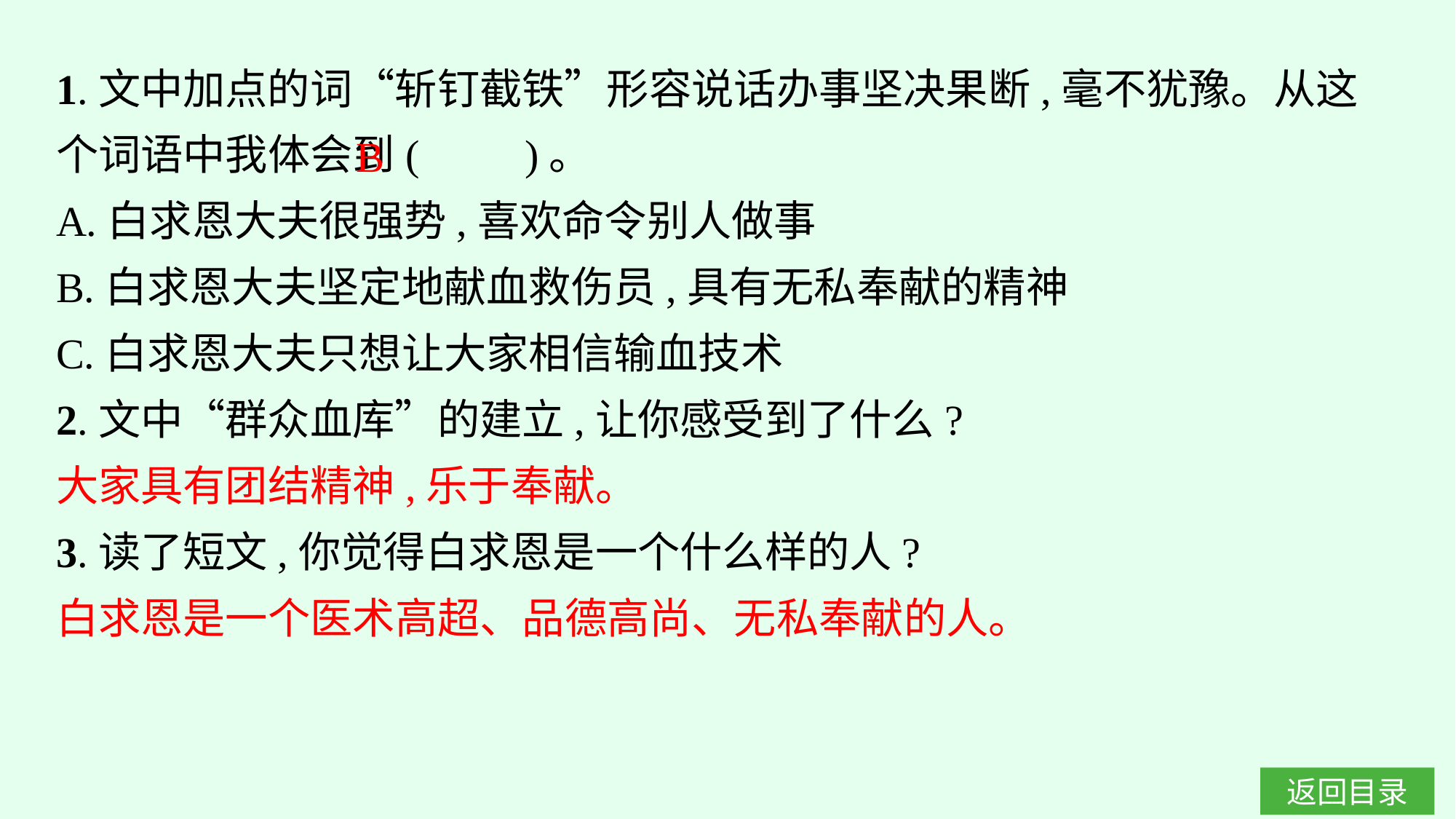

1.文中加点的词“斩钉截铁”形容说话办事坚决果断,毫不犹豫。从这个词语中我体会到(　　)。
A.白求恩大夫很强势,喜欢命令别人做事
B.白求恩大夫坚定地献血救伤员,具有无私奉献的精神
C.白求恩大夫只想让大家相信输血技术
2.文中“群众血库”的建立,让你感受到了什么?
大家具有团结精神,乐于奉献。
3.读了短文,你觉得白求恩是一个什么样的人?
白求恩是一个医术高超、品德高尚、无私奉献的人。
B